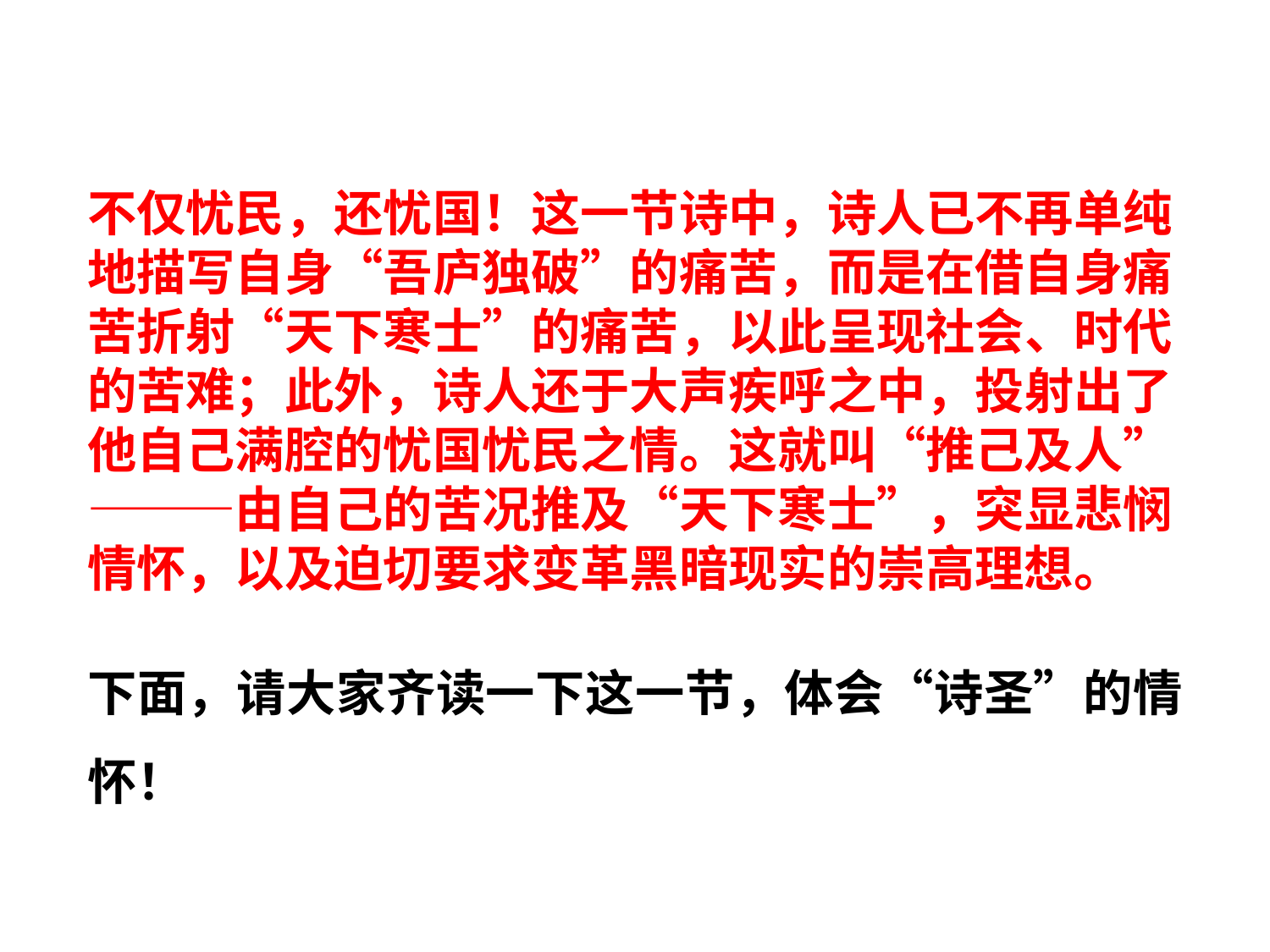

不仅忧民，还忧国！这一节诗中，诗人已不再单纯地描写自身“吾庐独破”的痛苦，而是在借自身痛苦折射“天下寒士”的痛苦，以此呈现社会、时代的苦难；此外，诗人还于大声疾呼之中，投射出了他自己满腔的忧国忧民之情。这就叫“推己及人”———由自己的苦况推及“天下寒士”，突显悲悯情怀，以及迫切要求变革黑暗现实的崇高理想。
下面，请大家齐读一下这一节，体会“诗圣”的情怀！